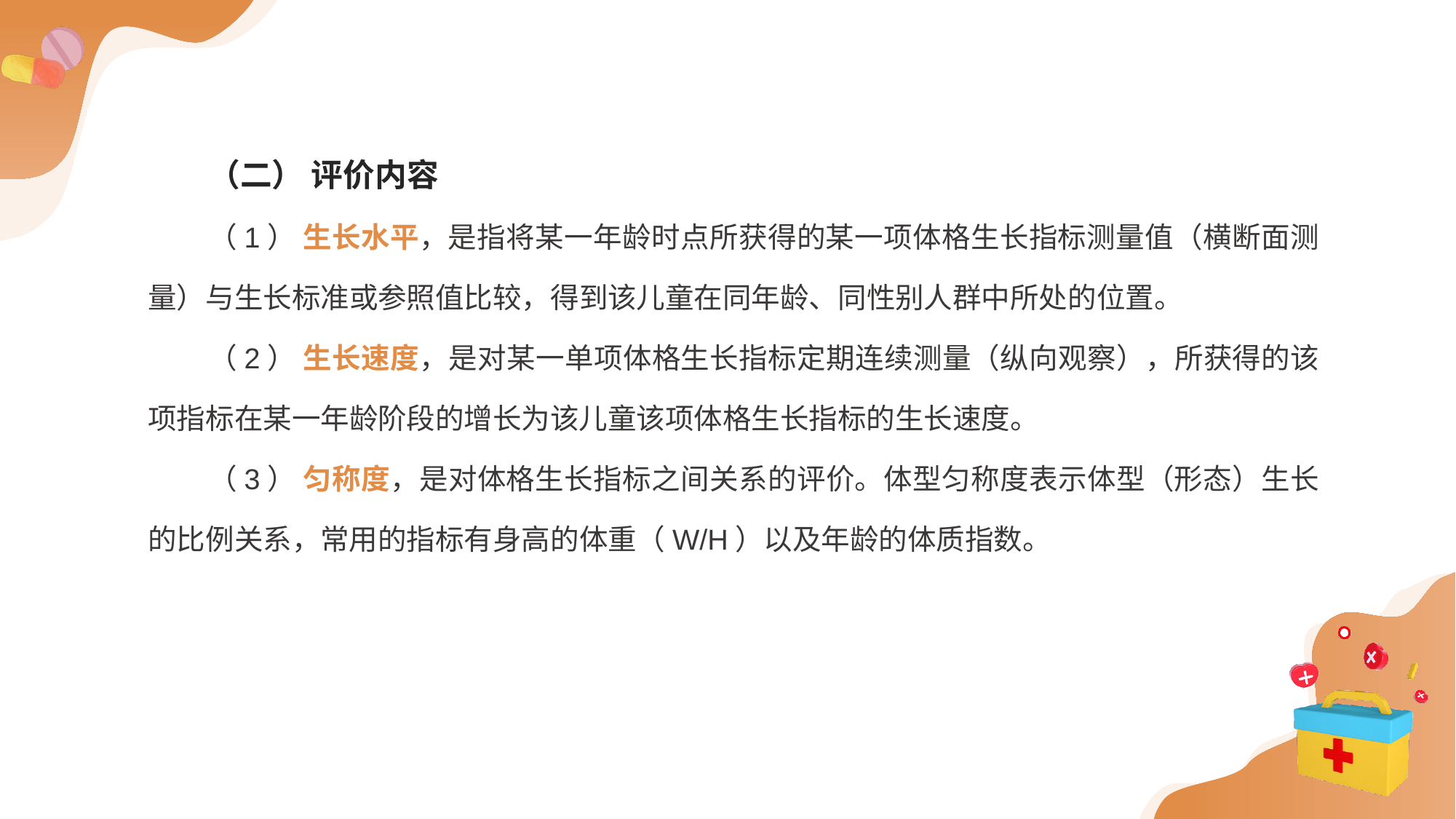

（二） 评价内容
（1） 生长水平，是指将某一年龄时点所获得的某一项体格生长指标测量值（横断面测量）与生长标准或参照值比较，得到该儿童在同年龄、同性别人群中所处的位置。
（2） 生长速度，是对某一单项体格生长指标定期连续测量（纵向观察），所获得的该项指标在某一年龄阶段的增长为该儿童该项体格生长指标的生长速度。
（3） 匀称度，是对体格生长指标之间关系的评价。体型匀称度表示体型（形态）生长的比例关系，常用的指标有身高的体重（W/H）以及年龄的体质指数。